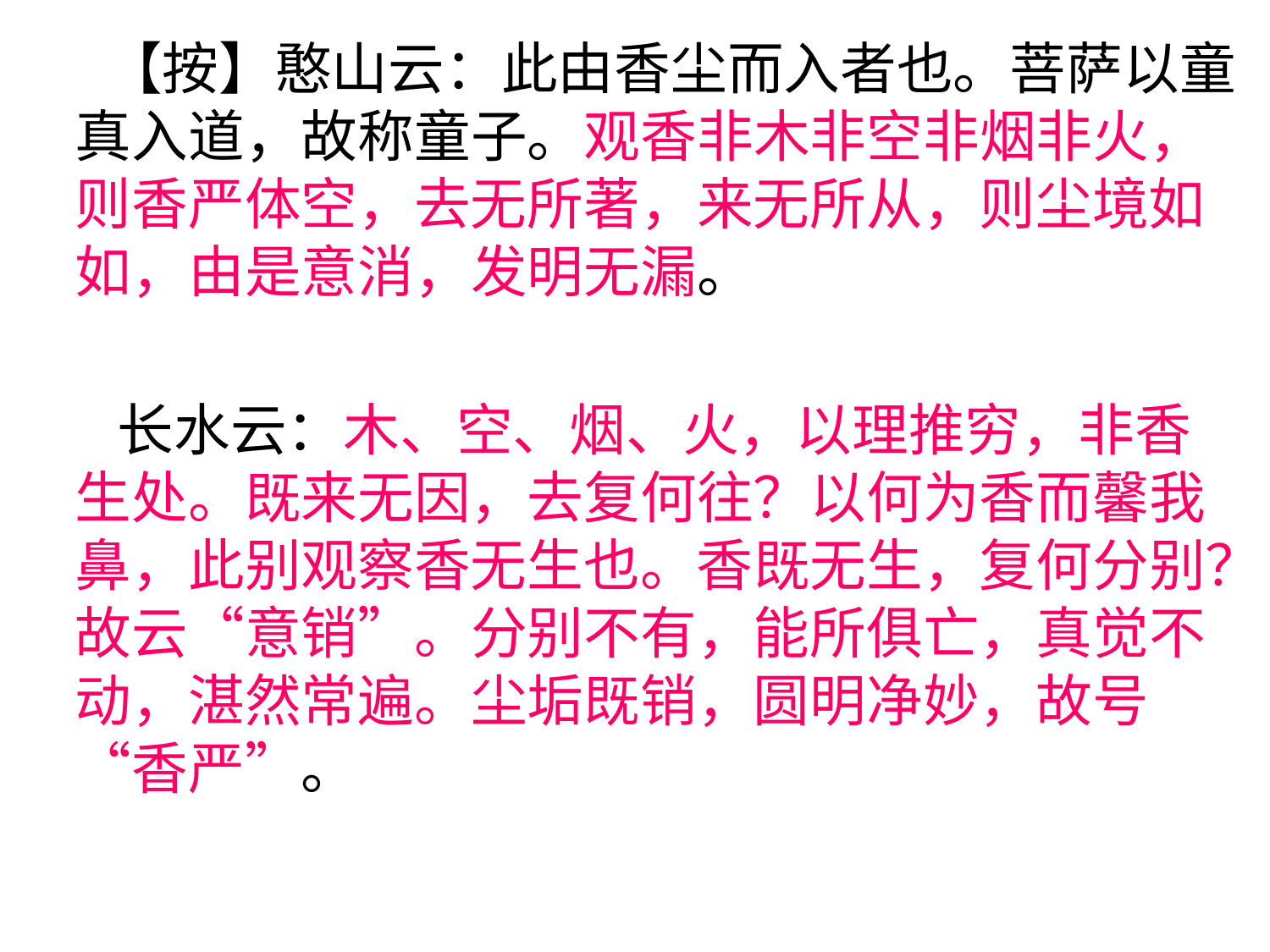

【按】憨山云：此由香尘而入者也。菩萨以童真入道，故称童子。观香非木非空非烟非火，则香严体空，去无所著，来无所从，则尘境如如，由是意消，发明无漏。

      长水云：木、空、烟、火，以理推穷，非香生处。既来无因，去复何往？以何为香而馨我鼻，此别观察香无生也。香既无生，复何分别？故云“意销”。分别不有，能所俱亡，真觉不动，湛然常遍。尘垢既销，圆明净妙，故号“香严”。